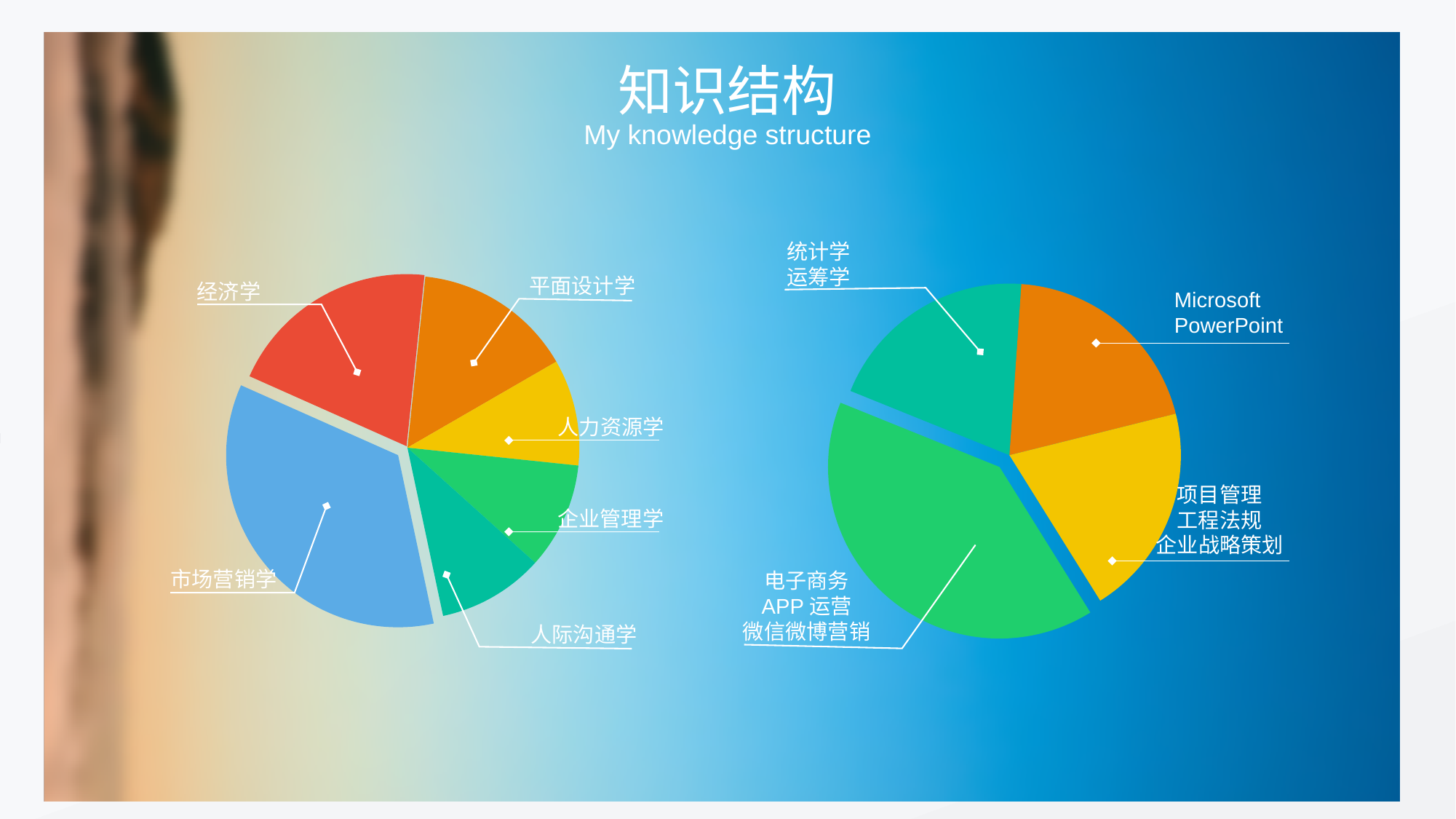

知识结构
My knowledge structure
统计学运筹学

### Chart

| Category | 知识结构 |
|---|---|
| 电子商务,APP运营，微博微信营销 | 40.0 |
| 统计学运筹学 | 20.0 |
| Microsoft PowerPoint | 20.0 |
| 施工组织设计工程法规，项目管理 | 20.0 |
项目管理
工程法规
企业战略策划
电子商务
APP运营
微信微博营销
Microsoft PowerPoint

### Chart

| Category | 知识结构 |
|---|---|
| 市场营销学 | 35.0 |
| 经济学 | 20.0 |
| 平面设计学 | 15.0 |
| 人力资源学 | 10.0 |
| 企业管理学 | 10.0 |
| 人际沟通学 | 10.0 |
平面设计学
经济学

人力资源学
企业管理学

市场营销学

人际沟通学